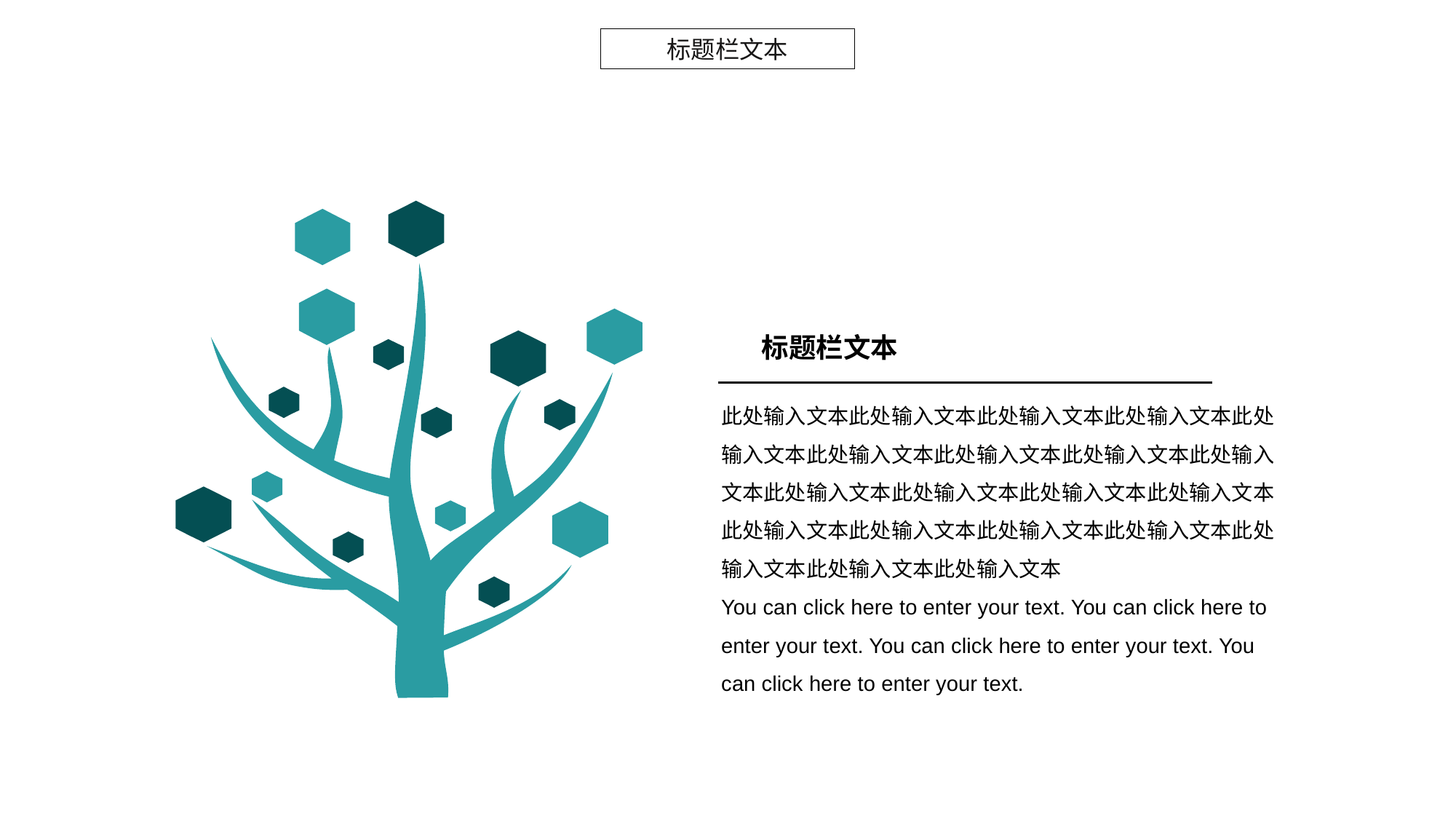

标题栏文本

标题栏文本
此处输入文本此处输入文本此处输入文本此处输入文本此处输入文本此处输入文本此处输入文本此处输入文本此处输入文本此处输入文本此处输入文本此处输入文本此处输入文本此处输入文本此处输入文本此处输入文本此处输入文本此处输入文本此处输入文本此处输入文本
You can click here to enter your text. You can click here to enter your text. You can click here to enter your text. You can click here to enter your text.